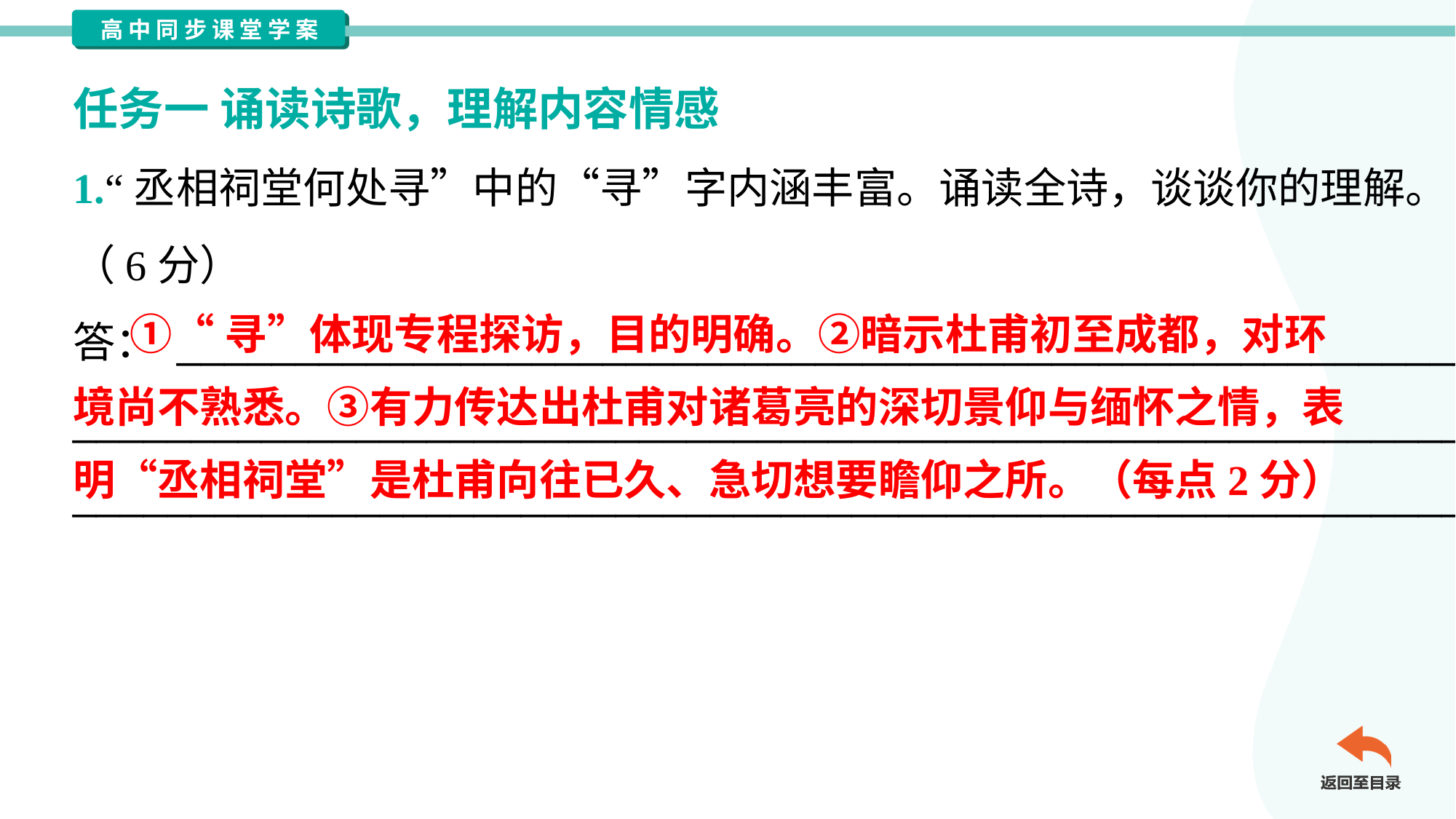

任务一 诵读诗歌，理解内容情感
1.“丞相祠堂何处寻”中的“寻”字内涵丰富。诵读全诗，谈谈你的理解。
（6分）
答： ________________________________________________________
_____________________________________________________________
_____________________________________________________________
      ①“寻”体现专程探访，目的明确。②暗示杜甫初至成都，对环
境尚不熟悉。③有力传达出杜甫对诸葛亮的深切景仰与缅怀之情，表
明“丞相祠堂”是杜甫向往已久、急切想要瞻仰之所。（每点2分）